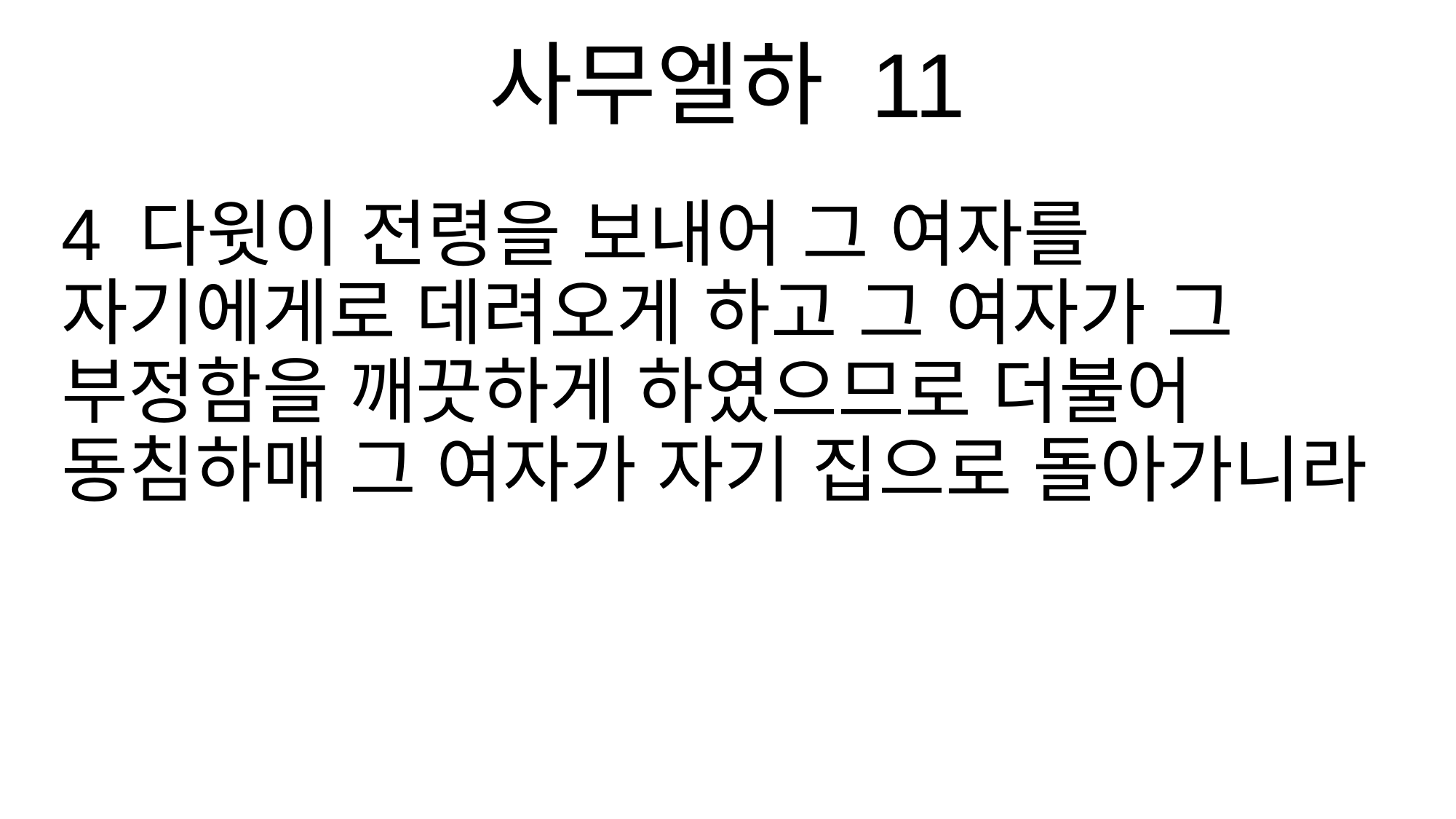

사무엘하 11
4 다윗이 전령을 보내어 그 여자를 자기에게로 데려오게 하고 그 여자가 그 부정함을 깨끗하게 하였으므로 더불어 동침하매 그 여자가 자기 집으로 돌아가니라